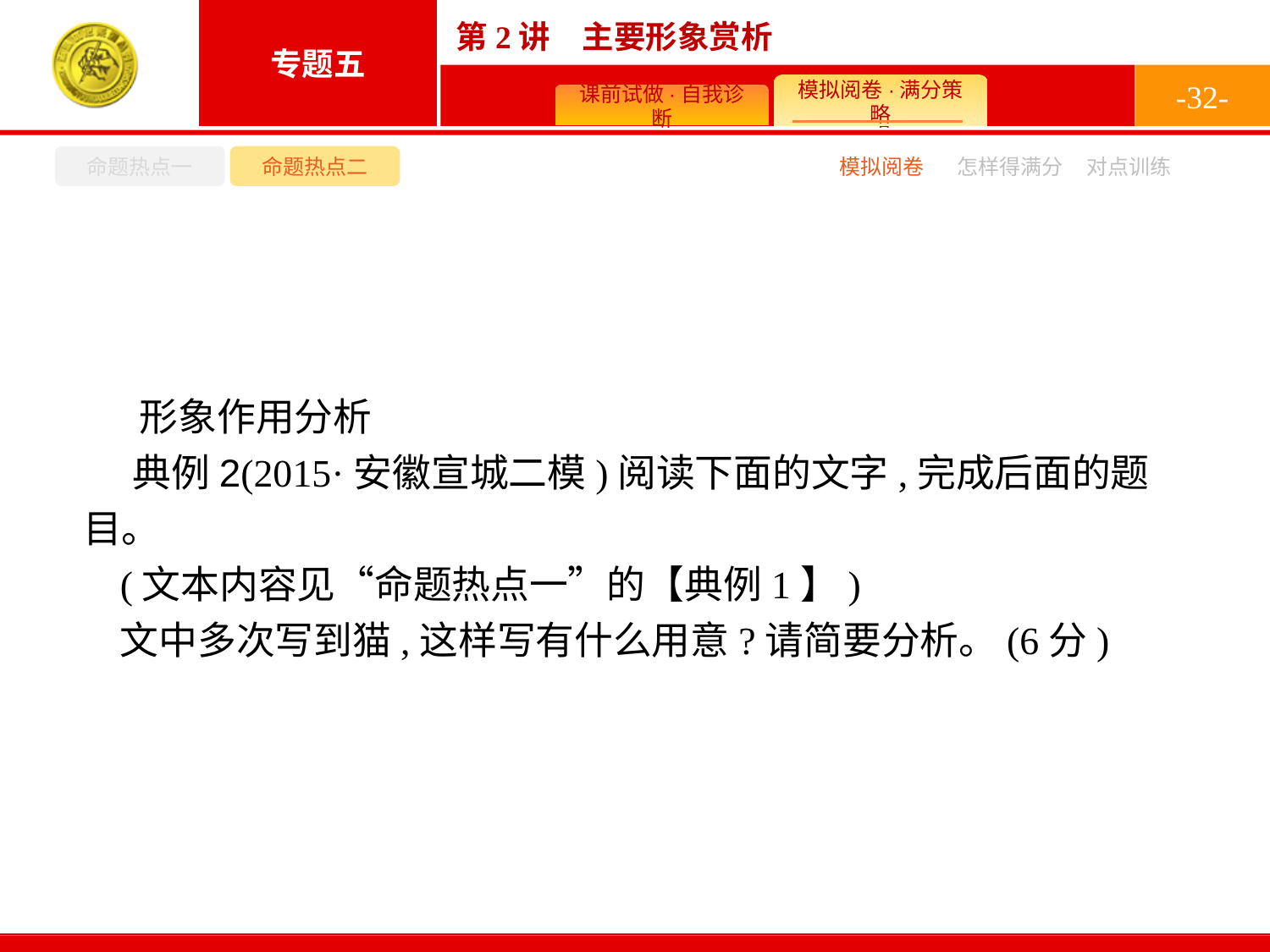

-32-
命题热点一
命题热点二
怎样得满分
模拟阅卷
对点训练
形象作用分析
典例2(2015·安徽宣城二模)阅读下面的文字,完成后面的题目。
(文本内容见“命题热点一”的【典例1】)
文中多次写到猫,这样写有什么用意?请简要分析。(6分)